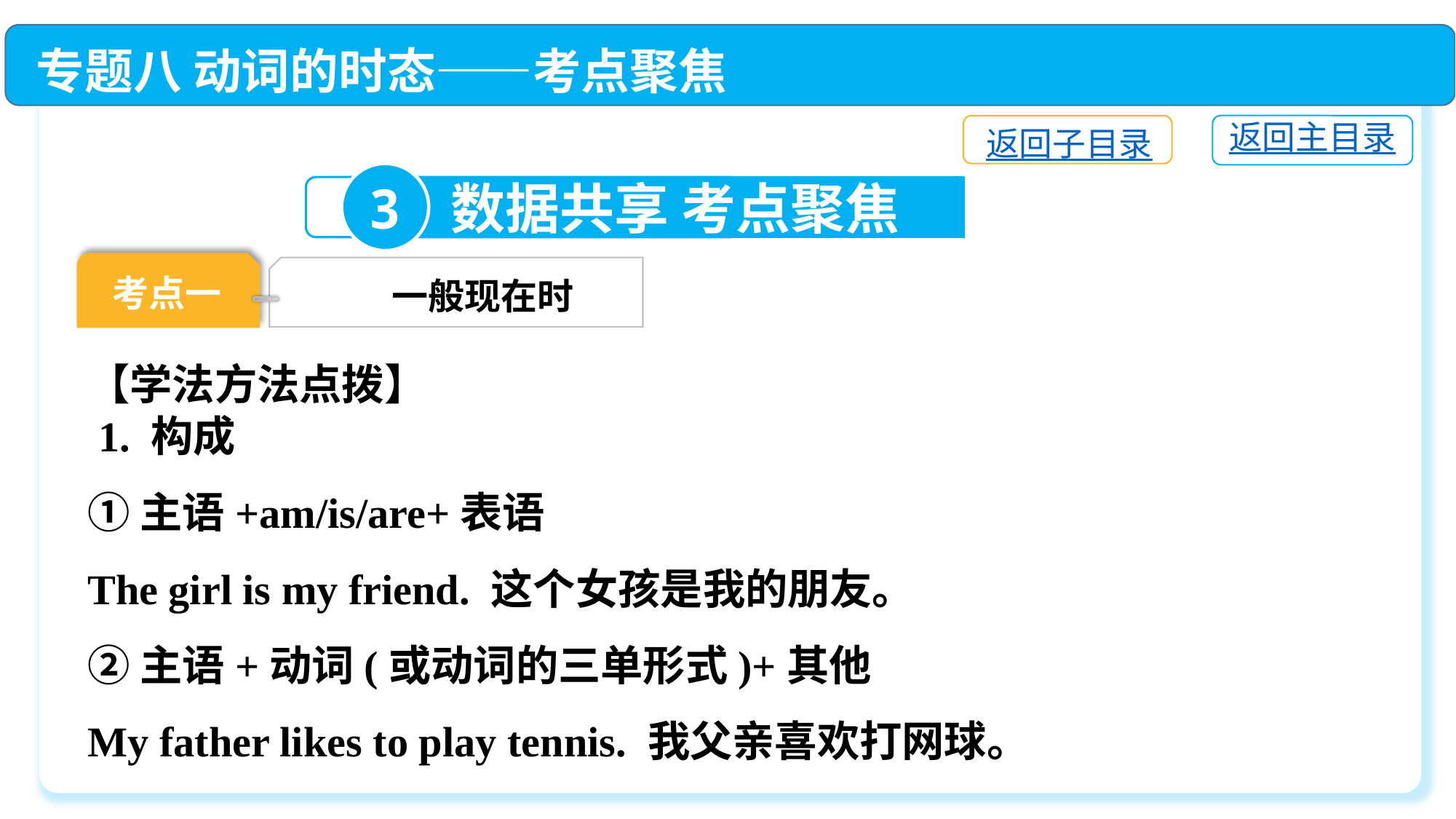

专题八 动词的时态——考点聚焦

返回主目录

返回子目录
3

数据共享 考点聚焦
考点一
一般现在时

【学法方法点拨】
 1. 构成
①主语+am/is/are+表语
The girl is my friend. 这个女孩是我的朋友。
②主语+动词(或动词的三单形式)+其他
My father likes to play tennis. 我父亲喜欢打网球。